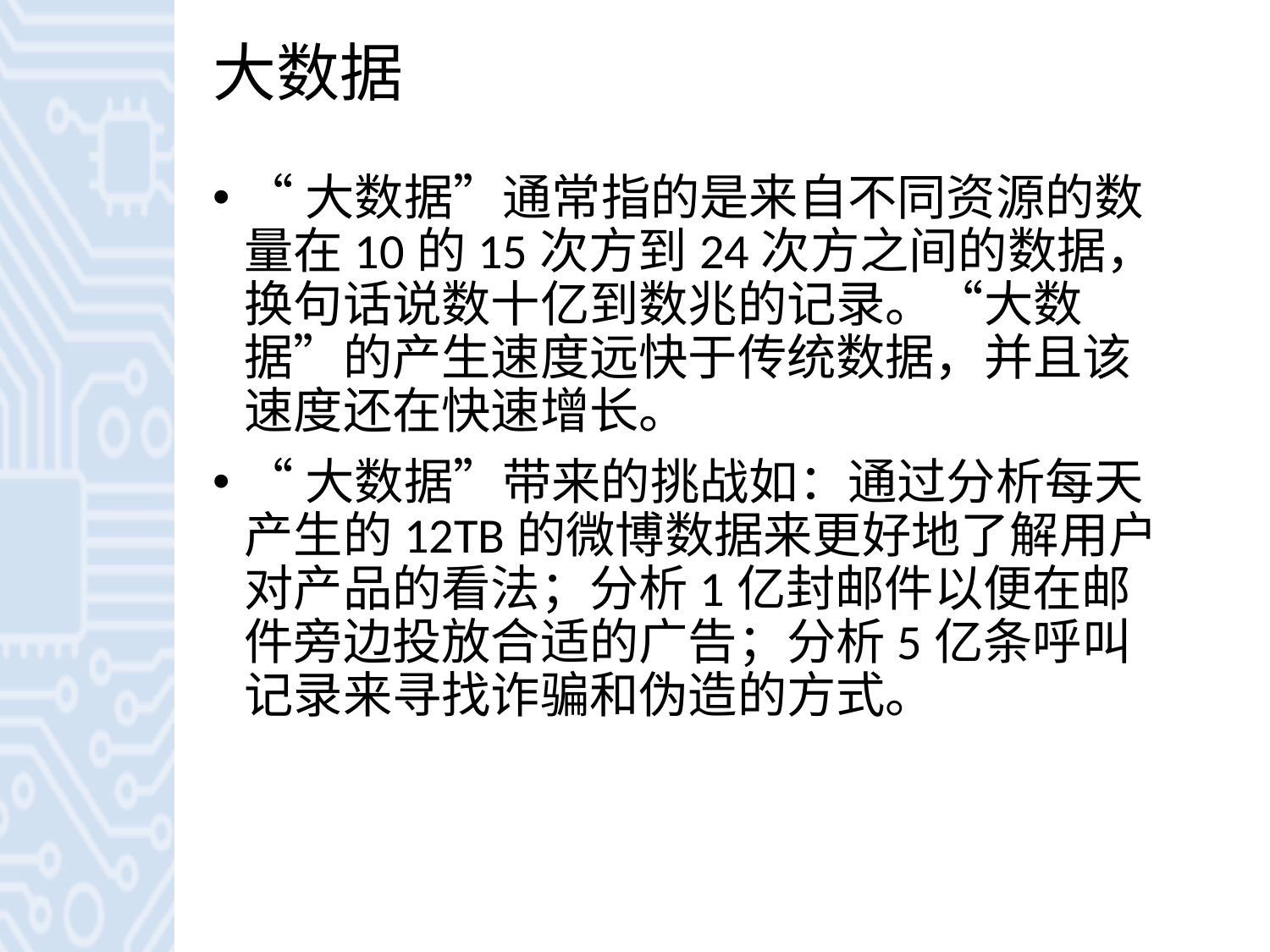

# 大数据
“大数据”通常指的是来自不同资源的数量在10的15次方到24次方之间的数据，换句话说数十亿到数兆的记录。“大数据”的产生速度远快于传统数据，并且该速度还在快速增长。
“大数据”带来的挑战如：通过分析每天产生的12TB的微博数据来更好地了解用户对产品的看法；分析1亿封邮件以便在邮件旁边投放合适的广告；分析5亿条呼叫记录来寻找诈骗和伪造的方式。